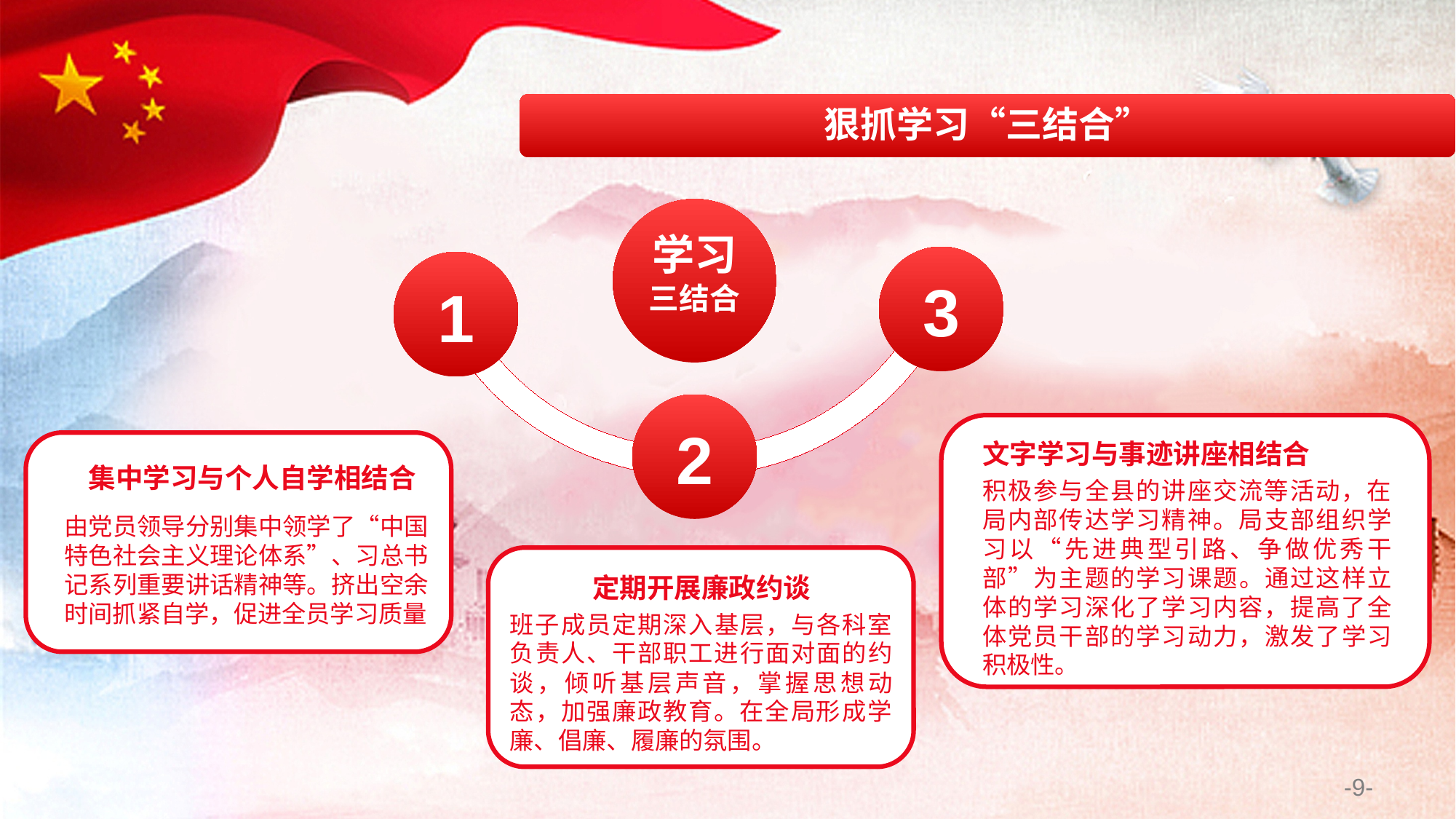

狠抓学习“三结合”

学习
三结合
3
1
2

文字学习与事迹讲座相结合

集中学习与个人自学相结合
积极参与全县的讲座交流等活动，在局内部传达学习精神。局支部组织学习以“先进典型引路、争做优秀干部”为主题的学习课题。通过这样立体的学习深化了学习内容，提高了全体党员干部的学习动力，激发了学习积极性。
由党员领导分别集中领学了“中国特色社会主义理论体系”、习总书记系列重要讲话精神等。挤出空余时间抓紧自学，促进全员学习质量

定期开展廉政约谈
班子成员定期深入基层，与各科室负责人、干部职工进行面对面的约谈，倾听基层声音，掌握思想动态，加强廉政教育。在全局形成学廉、倡廉、履廉的氛围。